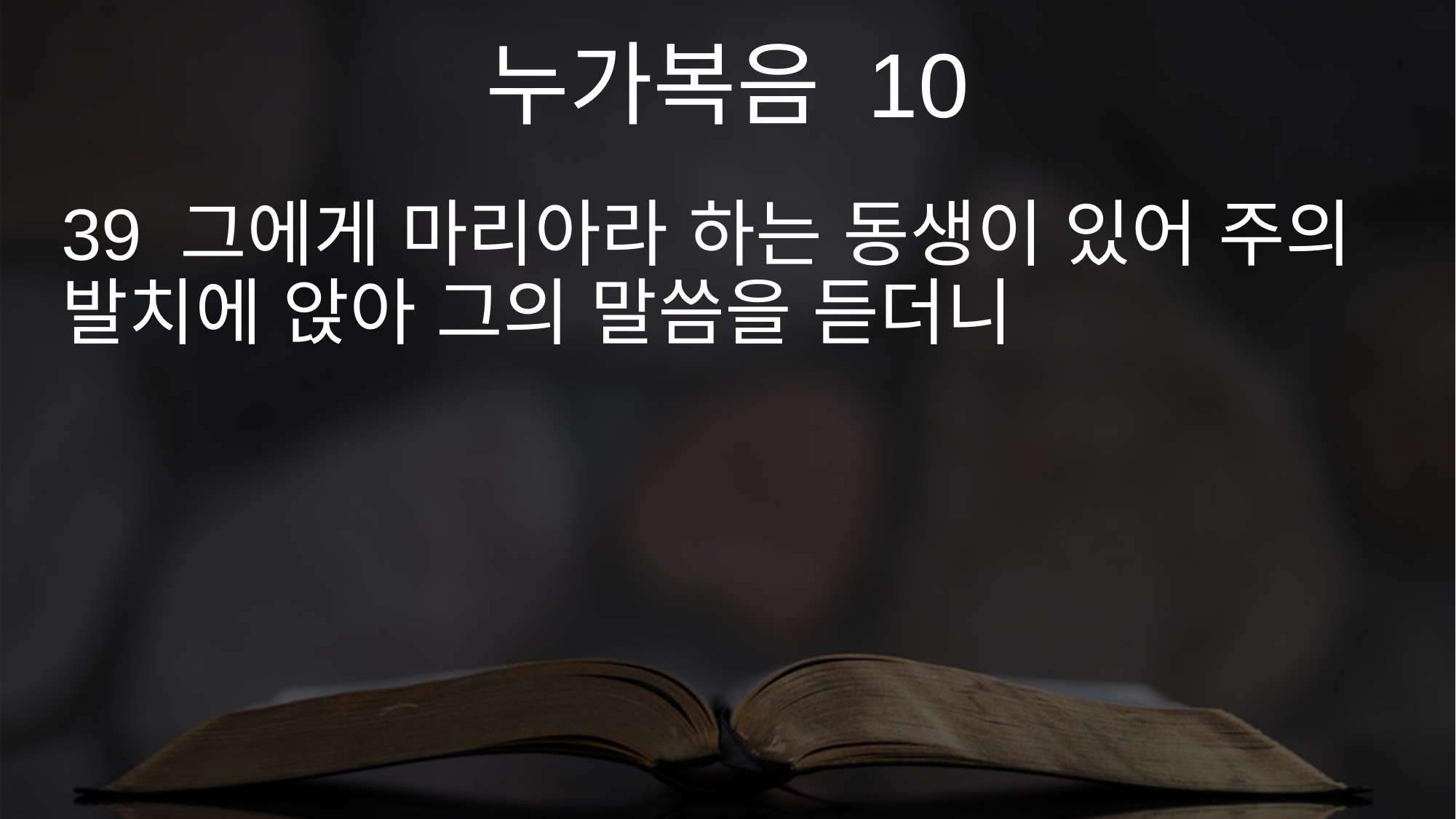

누가복음 10
39 그에게 마리아라 하는 동생이 있어 주의 발치에 앉아 그의 말씀을 듣더니